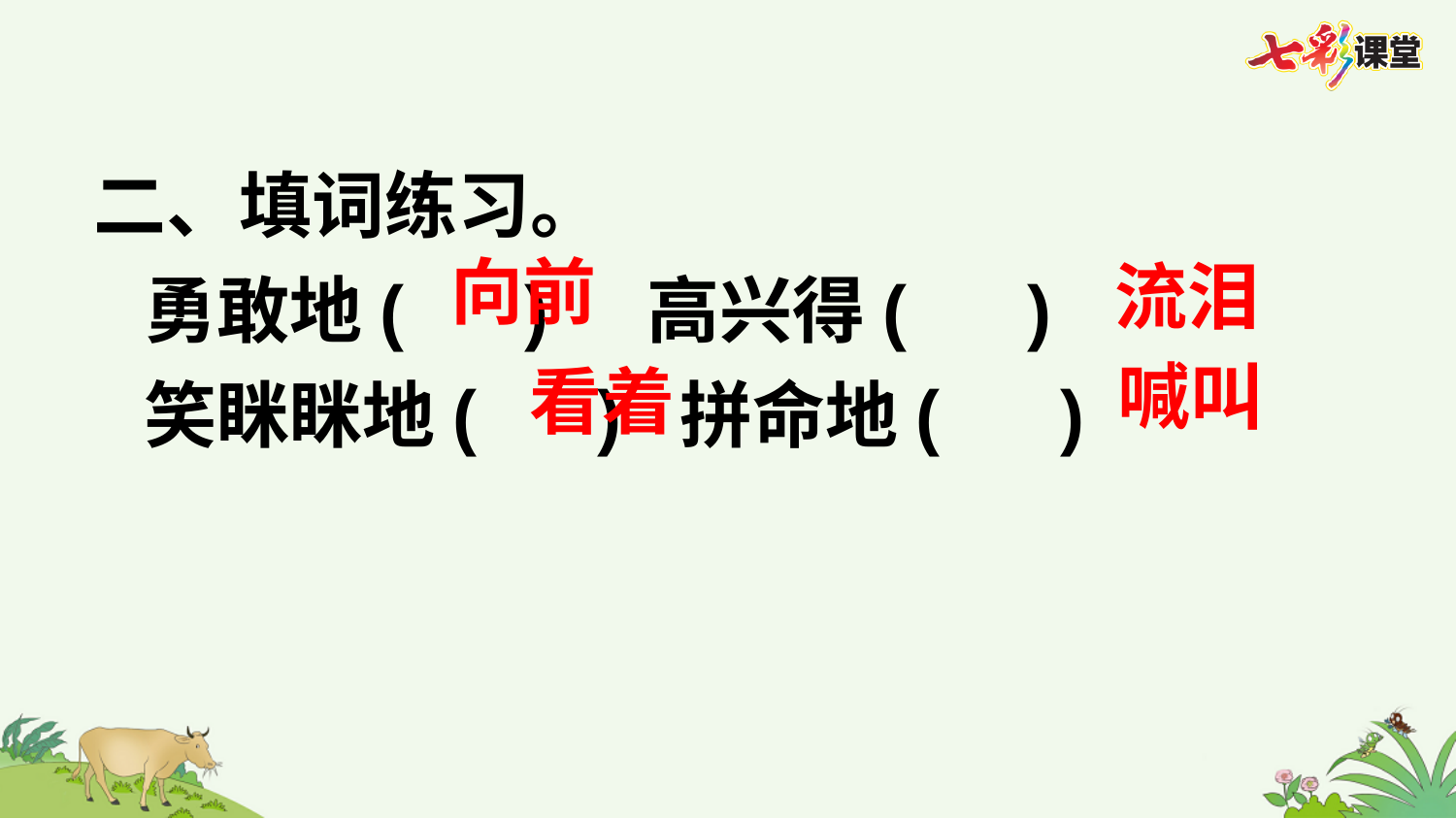

二、填词练习。
  勇敢地(      )    高兴得(      )
  笑眯眯地(      )  拼命地(      )
向前
流泪
喊叫
看着